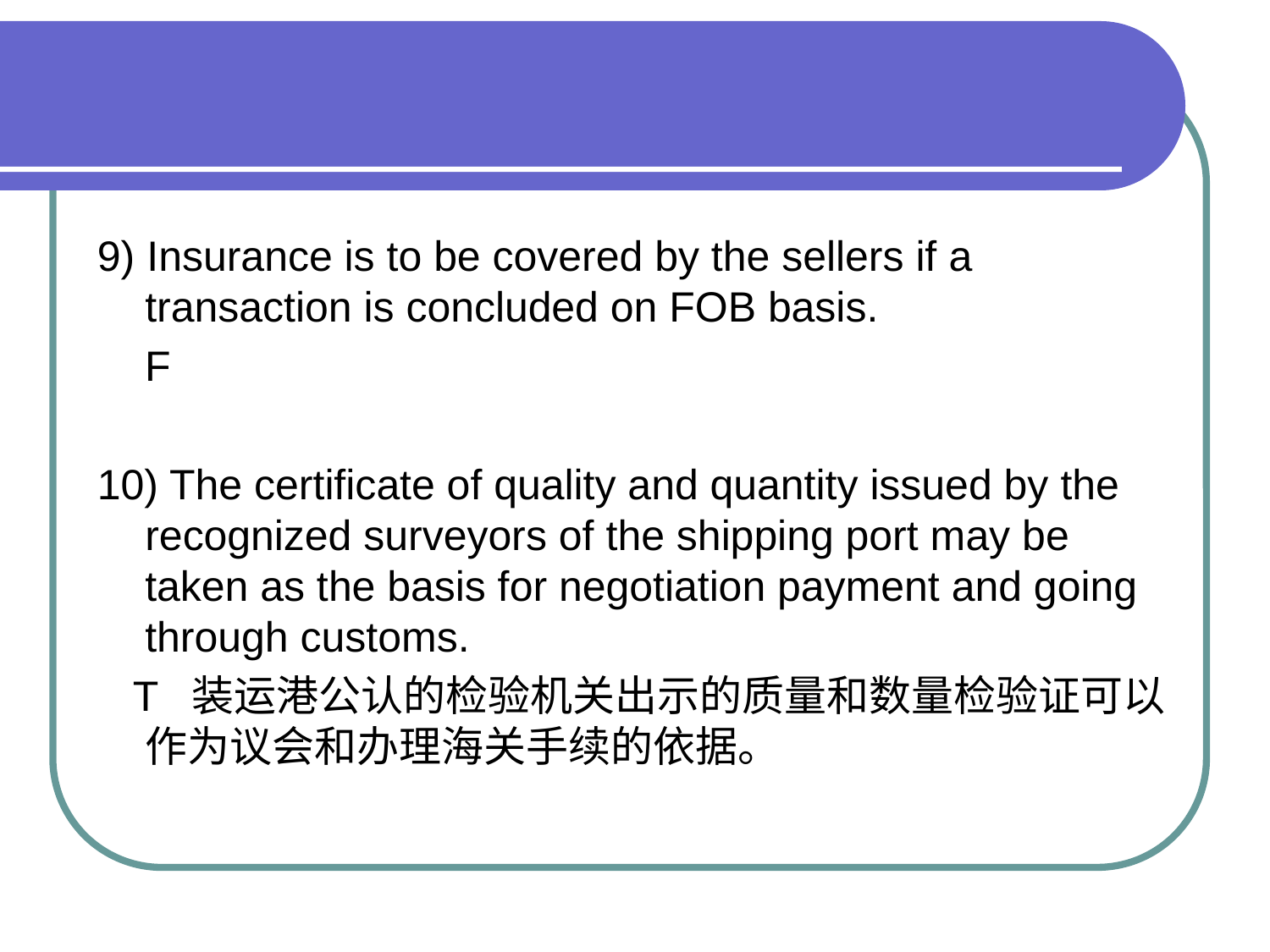

#
9) Insurance is to be covered by the sellers if a transaction is concluded on FOB basis.
    F

10) The certificate of quality and quantity issued by the recognized surveyors of the shipping port may be taken as the basis for negotiation payment and going through customs.
   T  装运港公认的检验机关出示的质量和数量检验证可以作为议会和办理海关手续的依据。